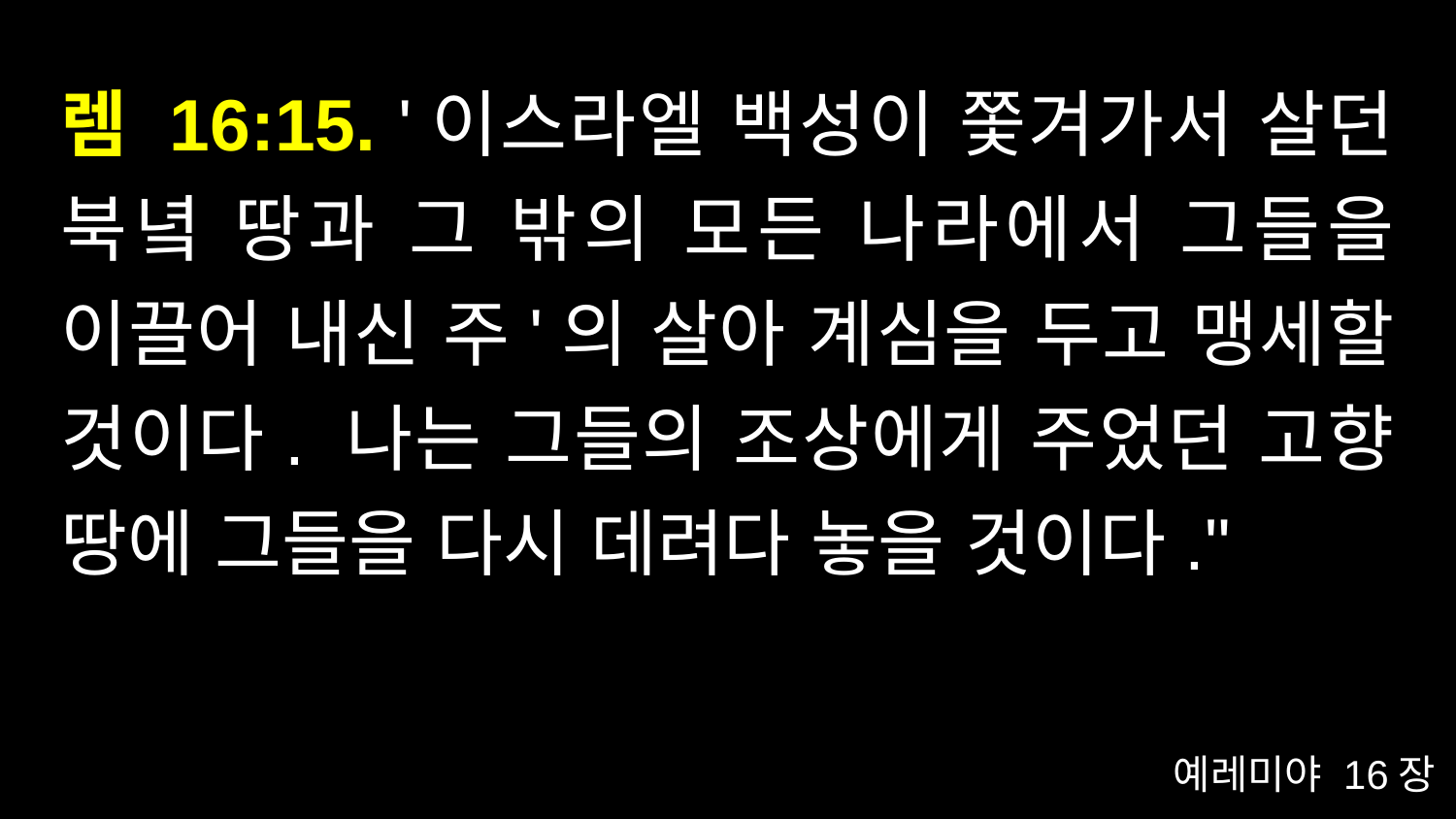

# 렘 16:15. '이스라엘 백성이 쫓겨가서 살던 북녘 땅과 그 밖의 모든 나라에서 그들을 이끌어 내신 주'의 살아 계심을 두고 맹세할 것이다. 나는 그들의 조상에게 주었던 고향 땅에 그들을 다시 데려다 놓을 것이다."
예레미야 16장